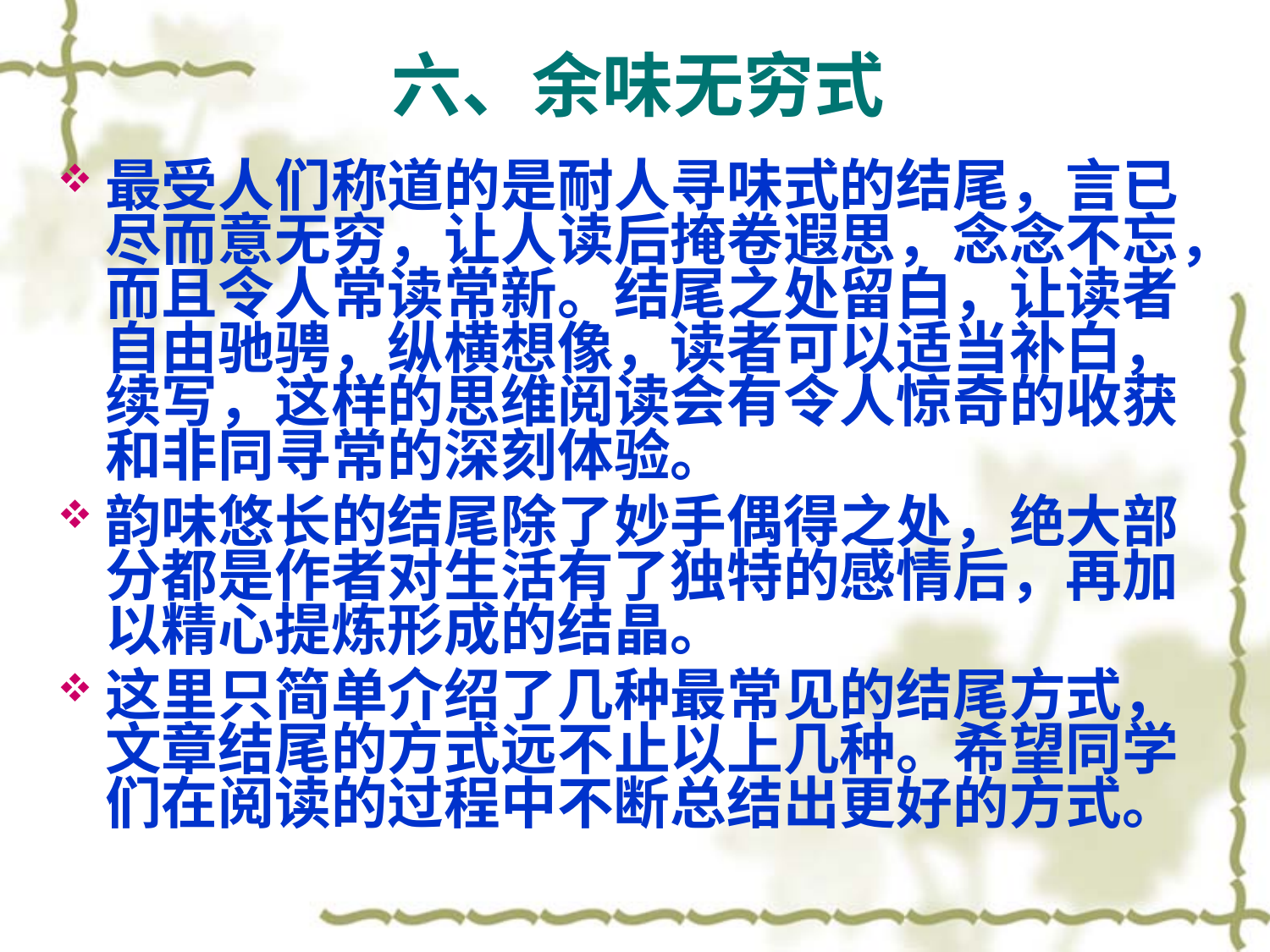

# 六、余味无穷式
最受人们称道的是耐人寻味式的结尾，言已尽而意无穷，让人读后掩卷遐思，念念不忘，而且令人常读常新。结尾之处留白，让读者自由驰骋，纵横想像，读者可以适当补白，续写，这样的思维阅读会有令人惊奇的收获和非同寻常的深刻体验。
韵味悠长的结尾除了妙手偶得之处，绝大部分都是作者对生活有了独特的感情后，再加以精心提炼形成的结晶。
这里只简单介绍了几种最常见的结尾方式，文章结尾的方式远不止以上几种。希望同学们在阅读的过程中不断总结出更好的方式。
207